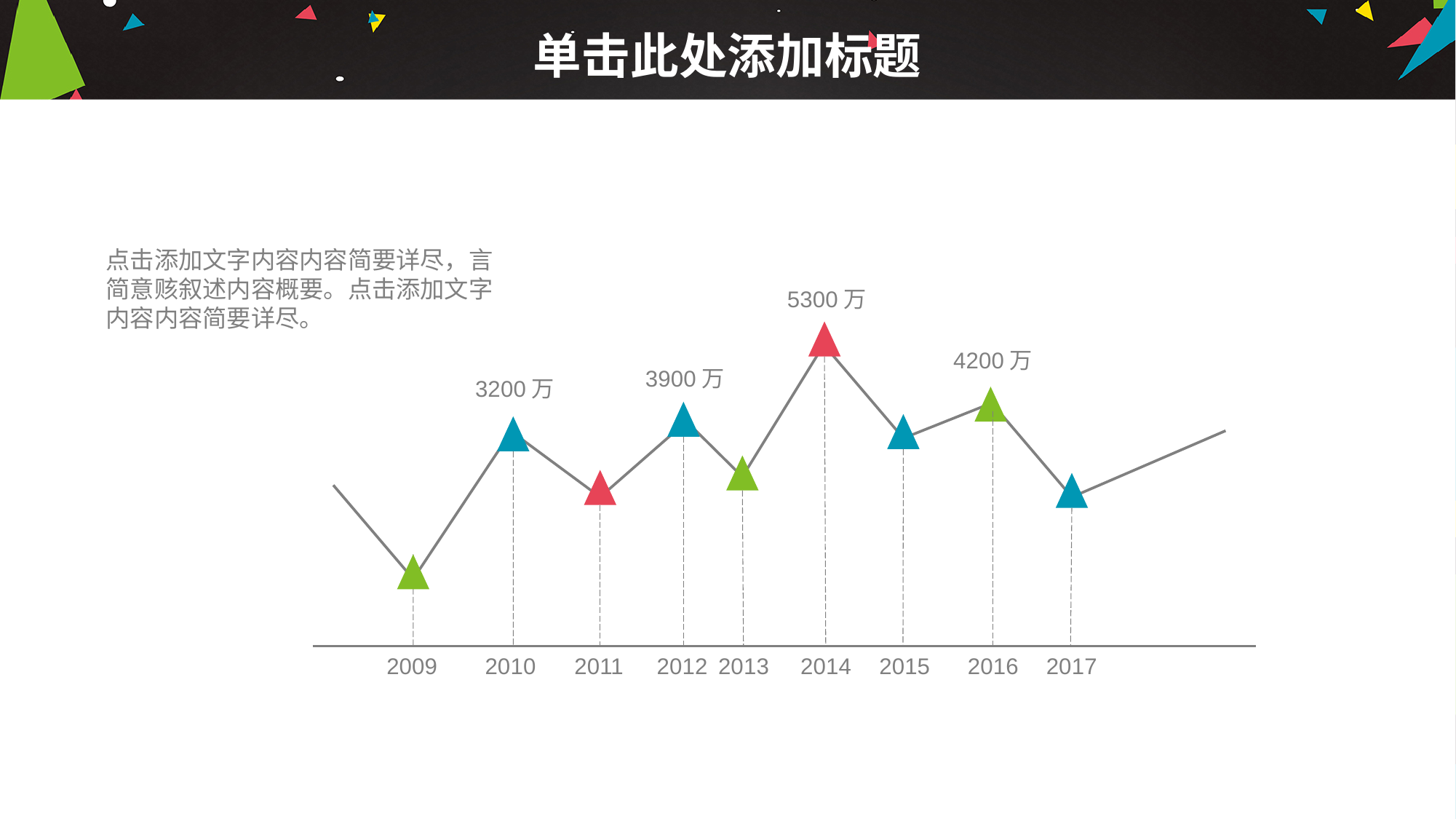

# 单击此处添加标题
点击添加文字内容内容简要详尽，言简意赅叙述内容概要。点击添加文字内容内容简要详尽。
5300万

4200万
3900万
3200万

2009
2010
2011
2012
2013
2014
2015
2016
2017
0.5 秒延迟符，无
意义，可删除.